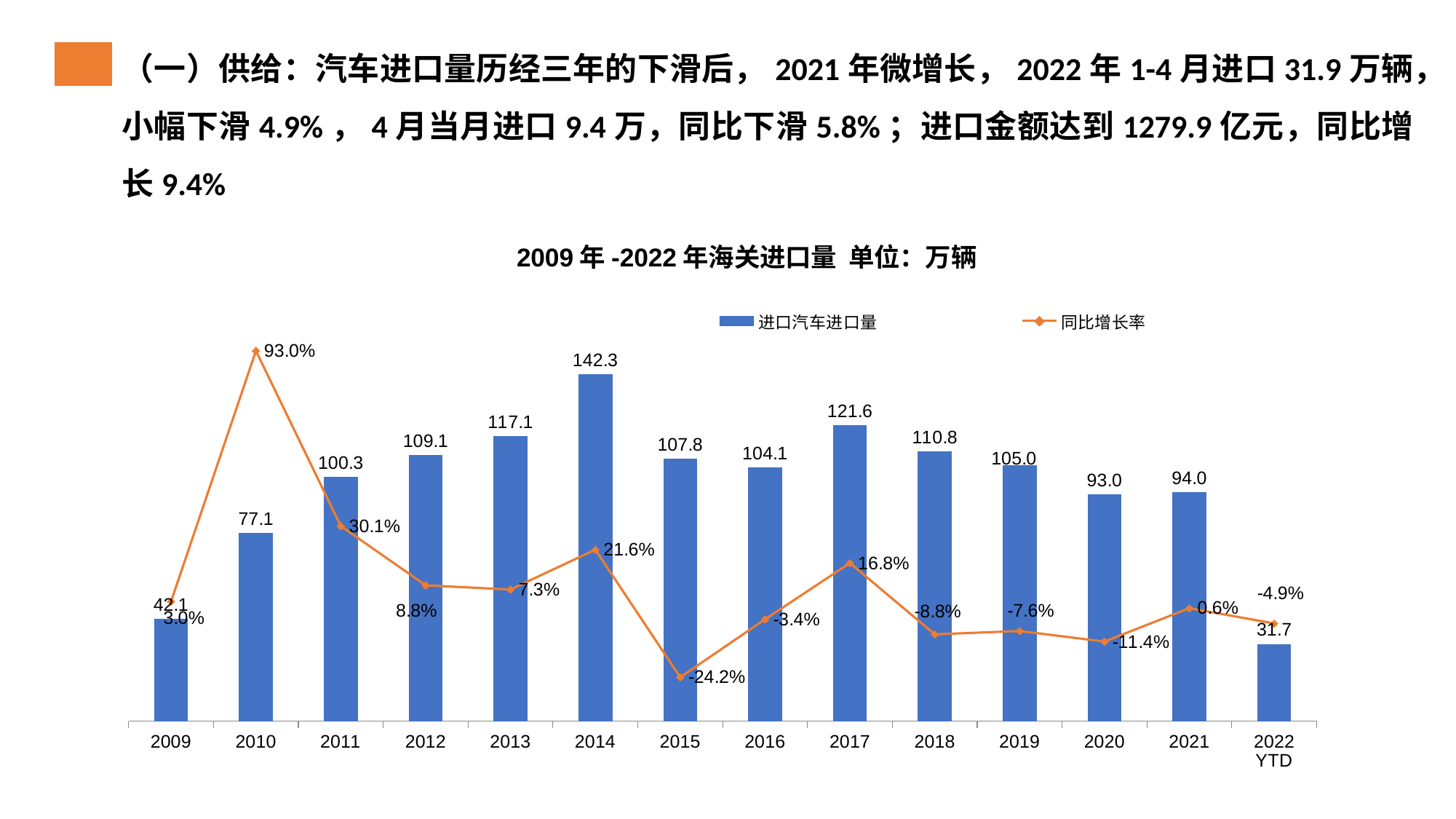

（一）供给：汽车进口量历经三年的下滑后，2021年微增长，2022年1-4月进口31.9万辆，小幅下滑4.9%，4月当月进口9.4万，同比下滑5.8%；进口金额达到1279.9亿元，同比增长9.4%

2009年-2022年海关进口量  单位：万辆

### Chart

| Category | 进口汽车进口量 | 同比增长率 |
|---|---|---|
| 2009 | 42.0696 | 0.03 |
| 2010 | 77.1431 | 0.93 |
| 2011 | 100.3459 | 0.301 |
| 2012 | 109.1309 | 0.088 |
| 2013 | 117.0581 | 0.073 |
| 2014 | 142.2992 | 0.216 |
| 2015 | 107.8096 | -0.242 |
| 2016 | 104.1275 | -0.034 |
| 2017 | 121.5885 | 0.168 |
| 2018 | 110.8443 | -0.088 |
| 2019 | 105.0 | -0.076 |
| 2020 | 93.0 | -0.114 |
| 2021 | 94.0 | 0.006 |
| 2022 YTD | 31.7 | -0.049 |